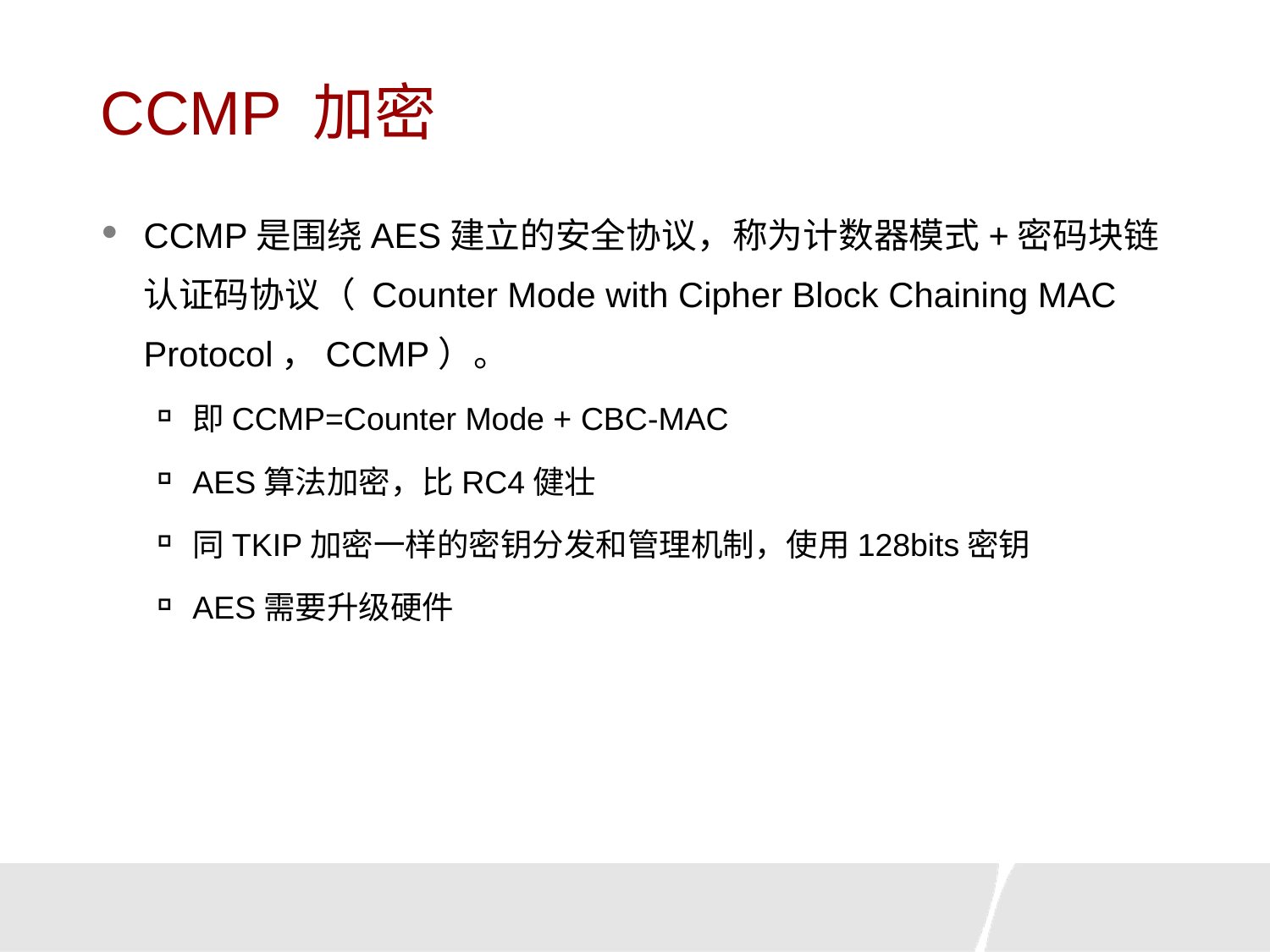

# CCMP 加密
CCMP是围绕AES建立的安全协议，称为计数器模式+密码块链认证码协议（ Counter Mode with Cipher Block Chaining MAC Protocol，CCMP）。
即CCMP=Counter Mode + CBC-MAC
AES算法加密，比RC4健壮
同TKIP加密一样的密钥分发和管理机制，使用128bits密钥
AES需要升级硬件